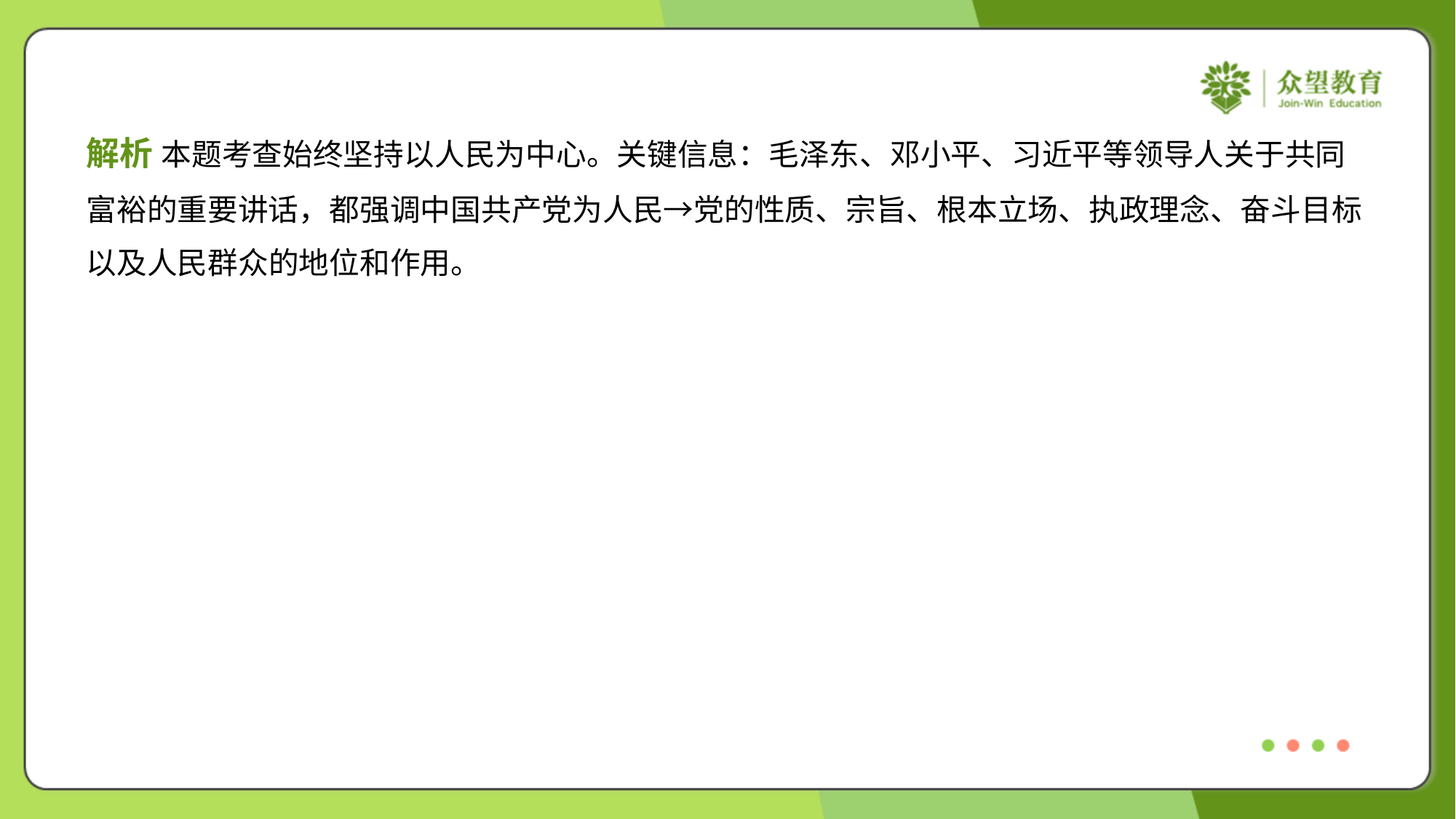

解析 本题考查始终坚持以人民为中心。关键信息：毛泽东、邓小平、习近平等领导人关于共同
富裕的重要讲话，都强调中国共产党为人民→党的性质、宗旨、根本立场、执政理念、奋斗目标
以及人民群众的地位和作用。